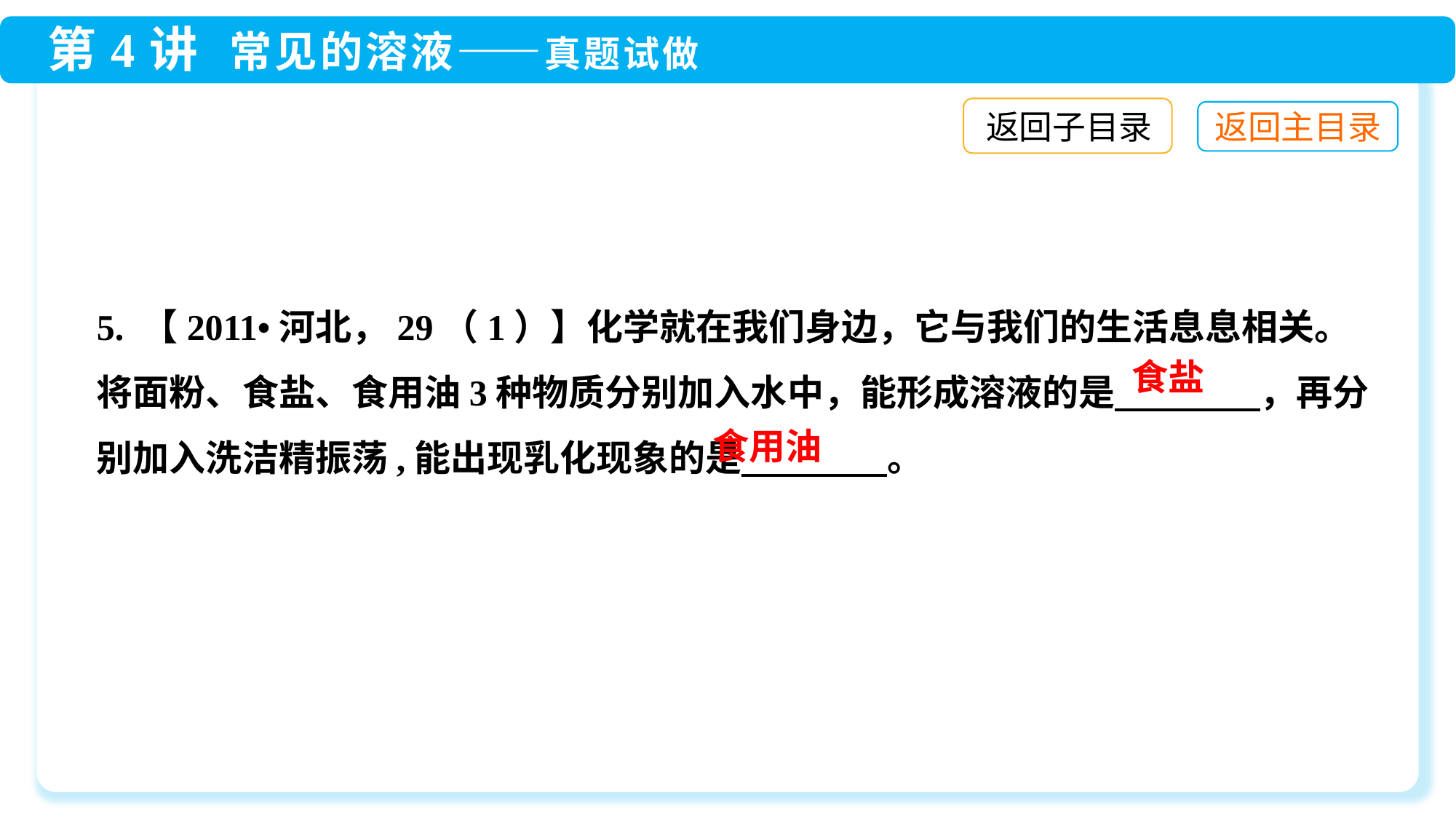

返回子目录

5. 【2011•河北，29（1）】化学就在我们身边，它与我们的生活息息相关。
将面粉、食盐、食用油3种物质分别加入水中，能形成溶液的是　　　　，再分别加入洗洁精振荡,能出现乳化现象的是　　　　。
食盐
食用油